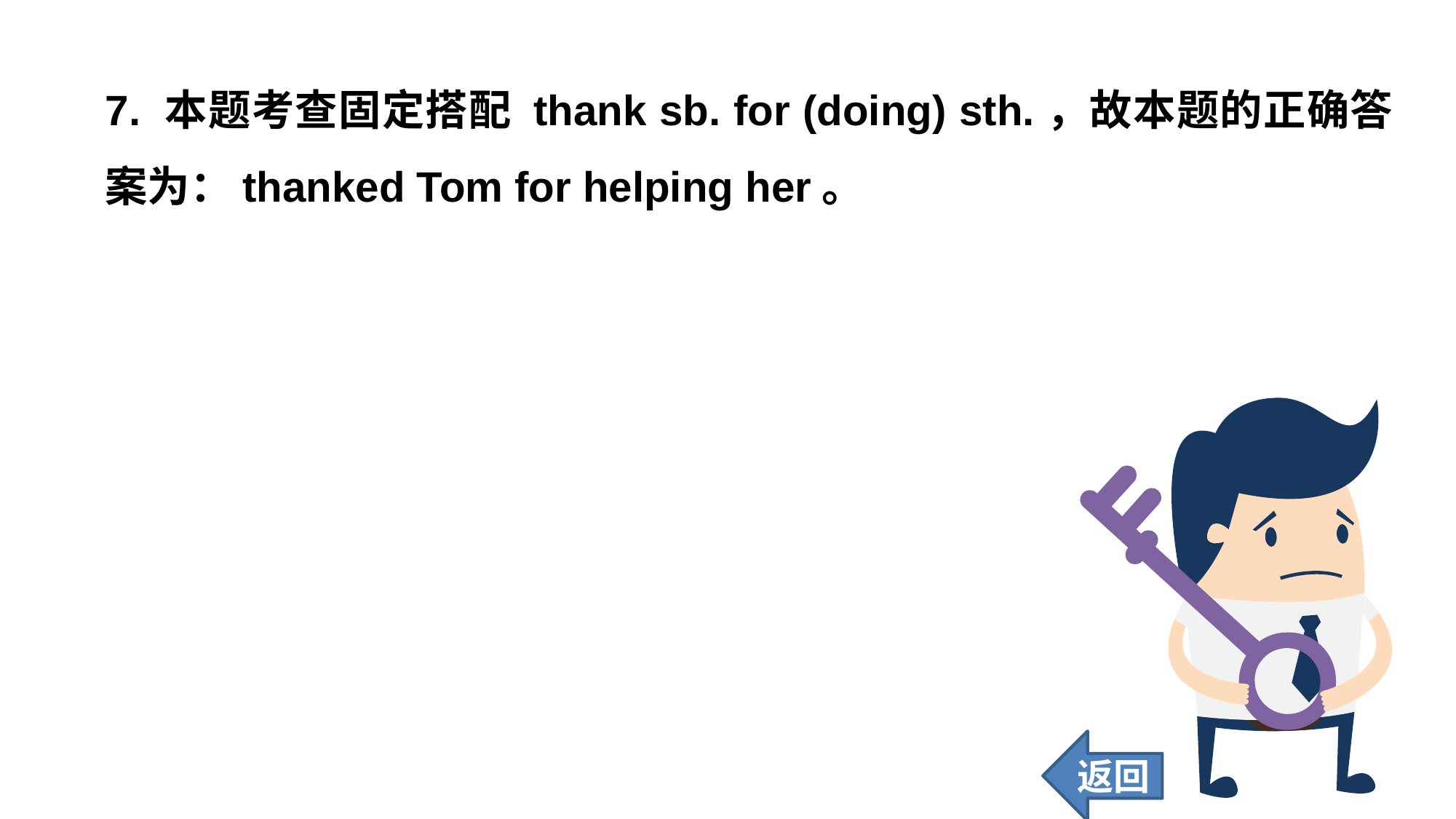

7. 本题考查固定搭配 thank sb. for (doing) sth.，故本题的正确答案为：thanked Tom for helping her。

返回
146